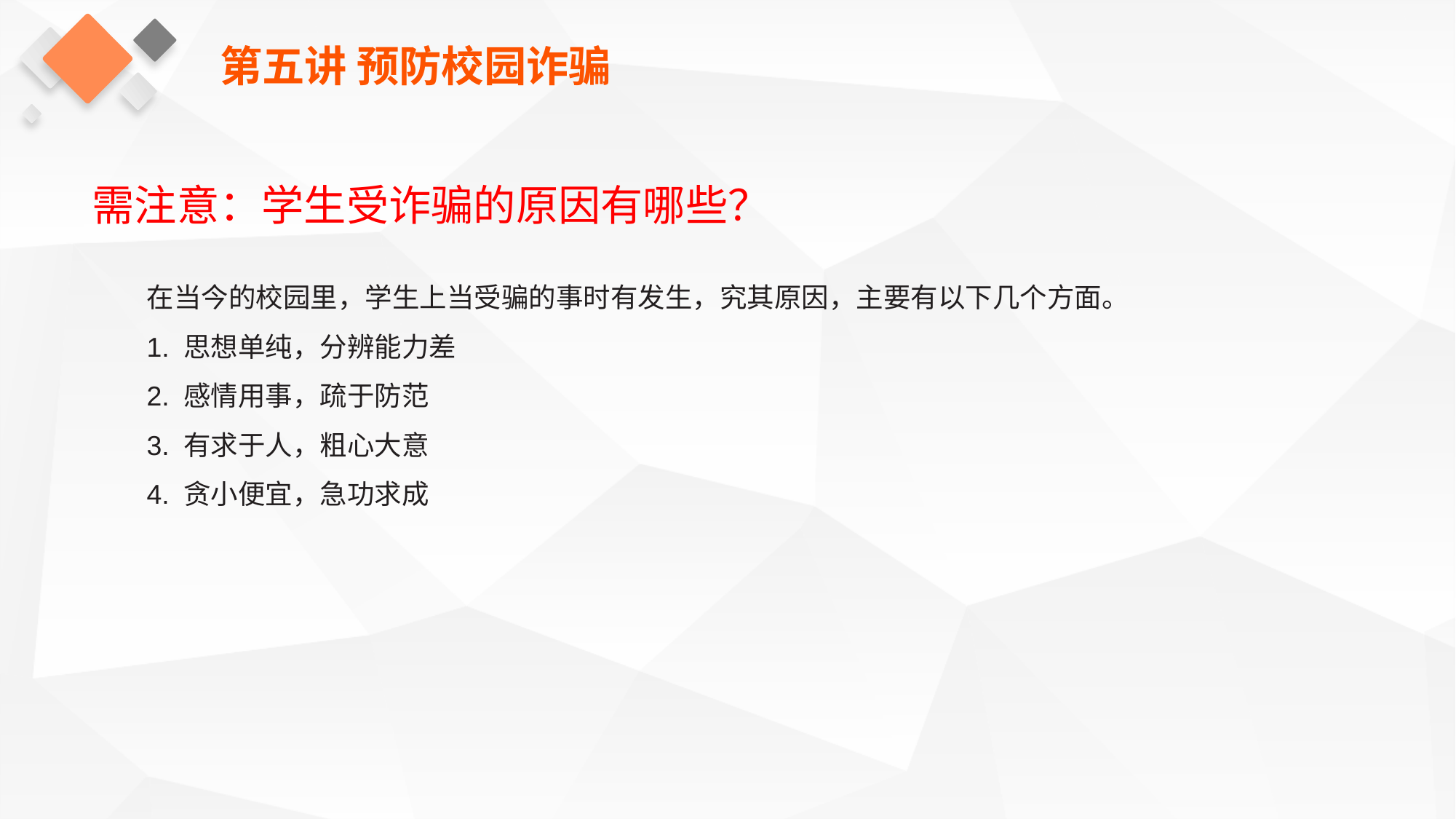

第五讲 预防校园诈骗
需注意：学生受诈骗的原因有哪些？
在当今的校园里，学生上当受骗的事时有发生，究其原因，主要有以下几个方面。
1. 思想单纯，分辨能力差
2. 感情用事，疏于防范
3. 有求于人，粗心大意
4. 贪小便宜，急功求成